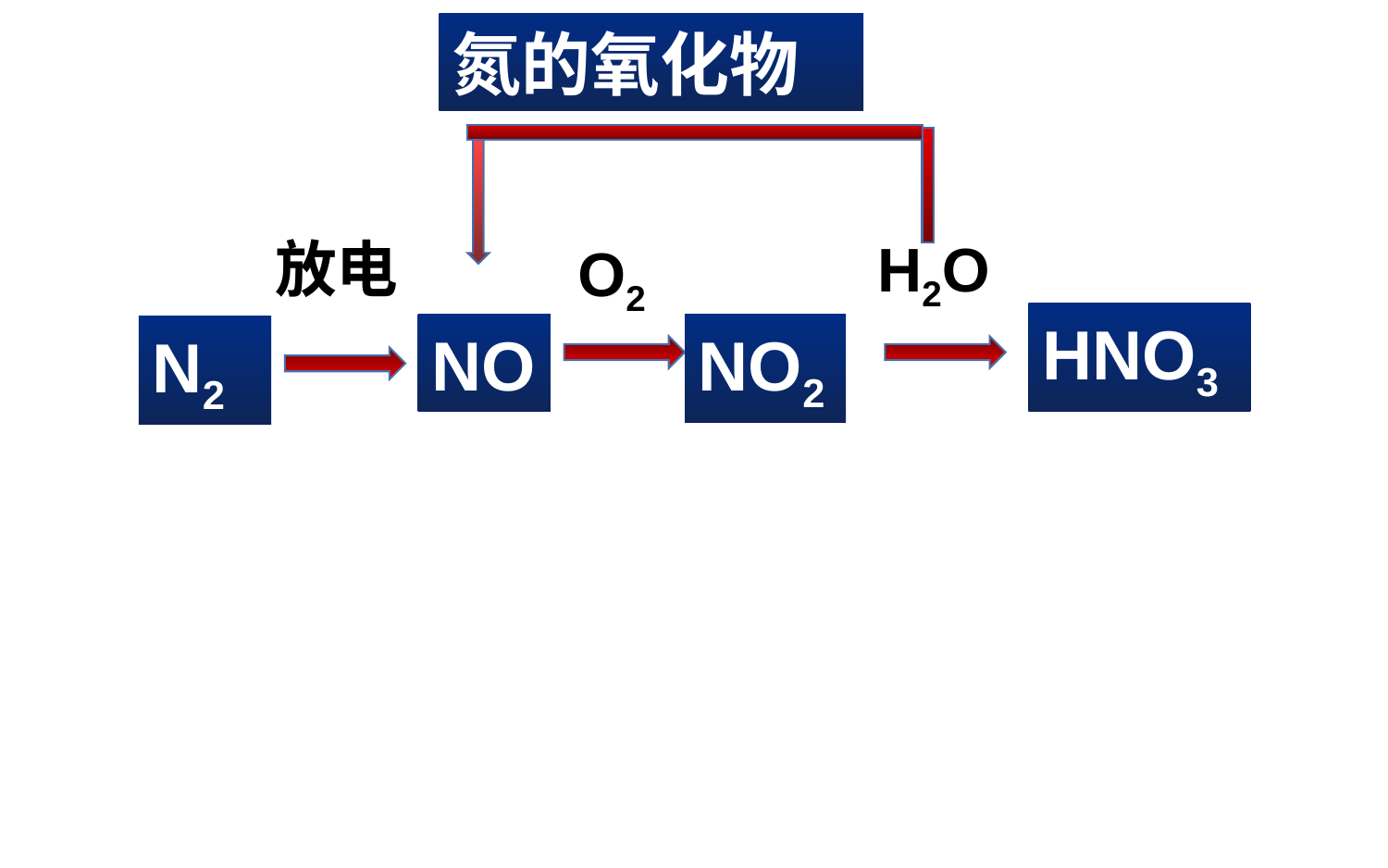

氮的氧化物

放电
H2O
O2
HNO3
NO
NO2
N2